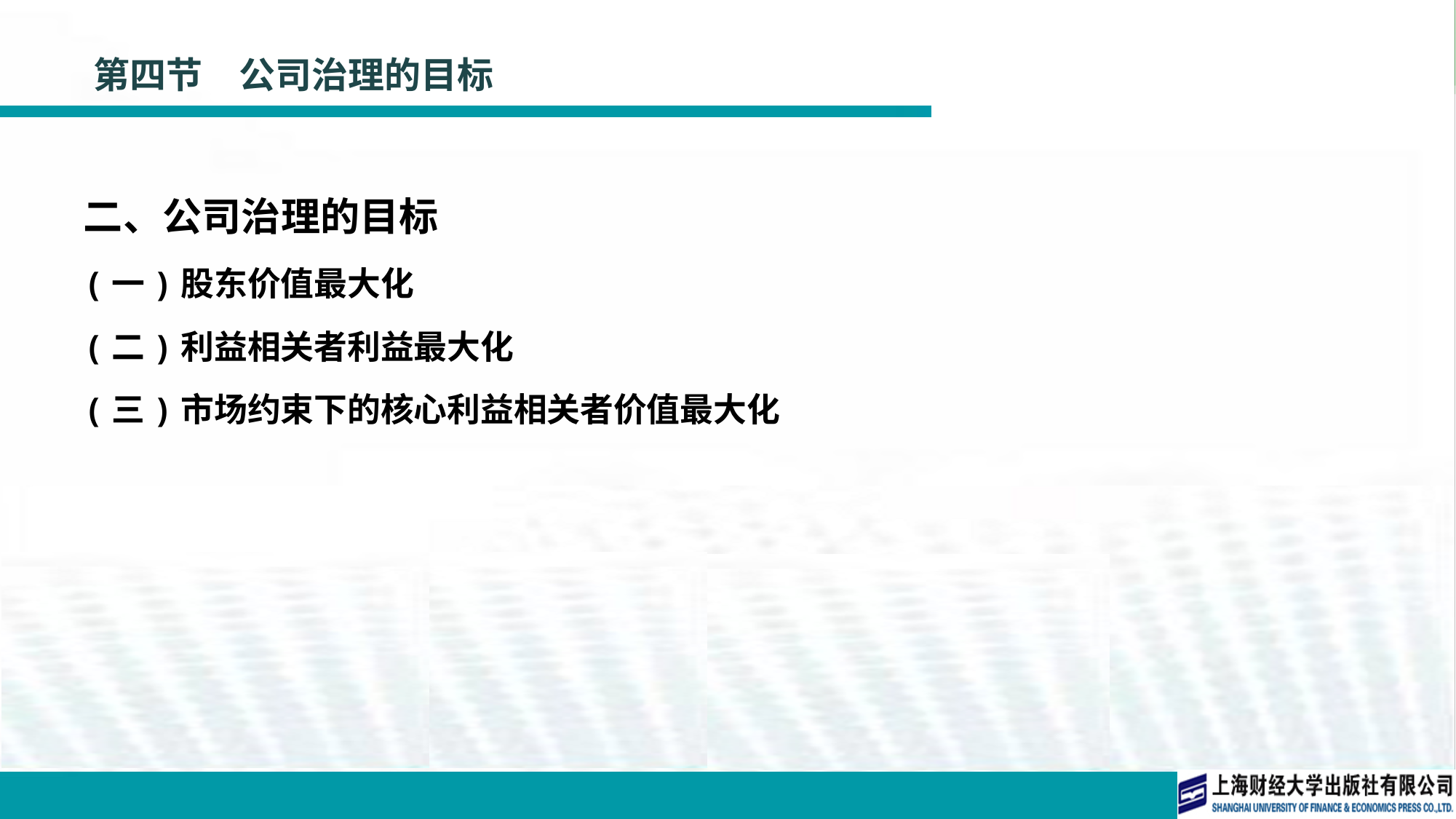

# 第四节　公司治理的目标
二、公司治理的目标
(一)股东价值最大化
(二)利益相关者利益最大化
(三)市场约束下的核心利益相关者价值最大化